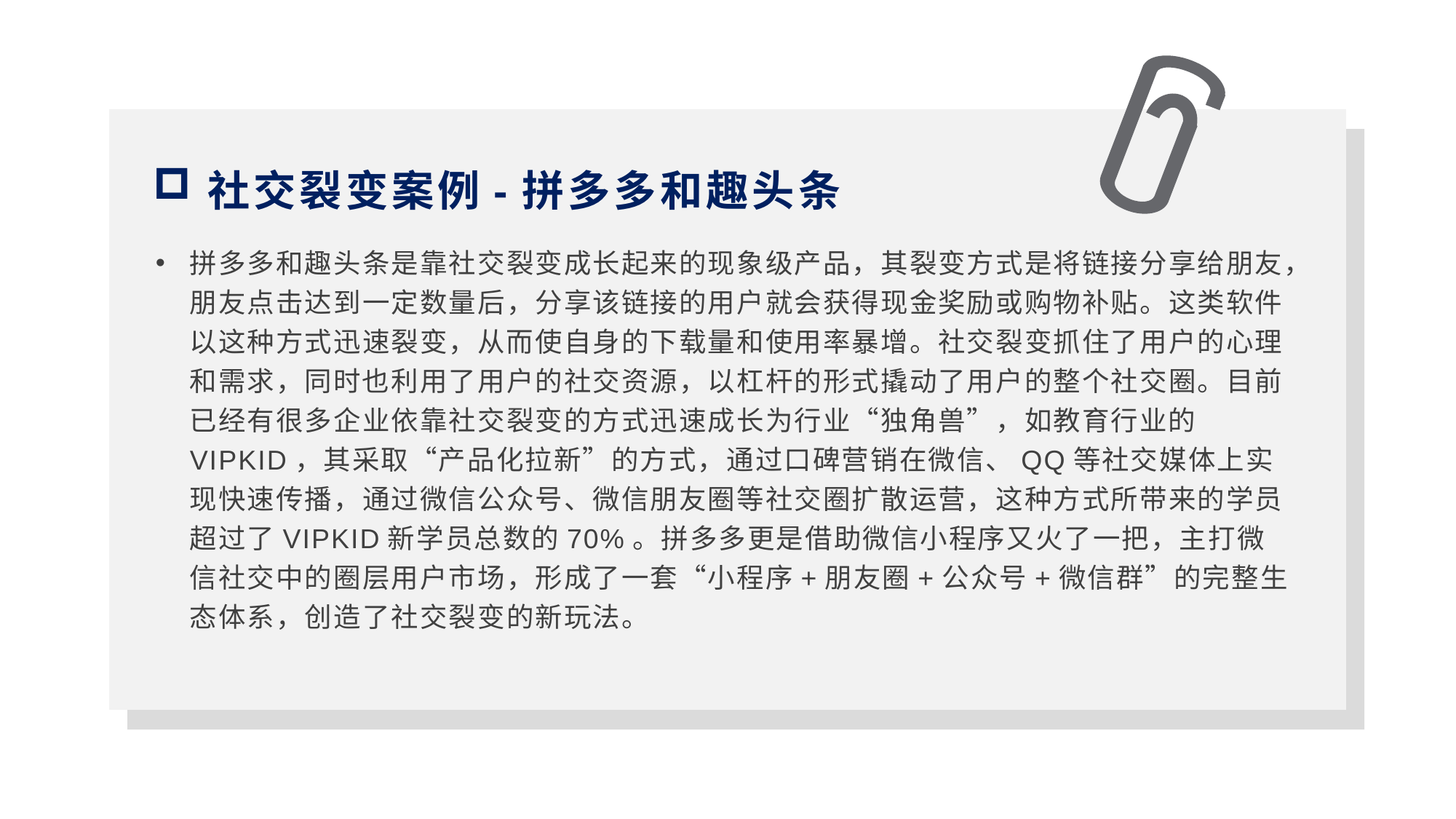

1
社交裂变案例-拼多多和趣头条
拼多多和趣头条是靠社交裂变成长起来的现象级产品，其裂变方式是将链接分享给朋友，朋友点击达到一定数量后，分享该链接的用户就会获得现金奖励或购物补贴。这类软件以这种方式迅速裂变，从而使自身的下载量和使用率暴增。社交裂变抓住了用户的心理和需求，同时也利用了用户的社交资源，以杠杆的形式撬动了用户的整个社交圈。目前已经有很多企业依靠社交裂变的方式迅速成长为行业“独角兽”，如教育行业的VIPKID，其采取“产品化拉新”的方式，通过口碑营销在微信、QQ等社交媒体上实现快速传播，通过微信公众号、微信朋友圈等社交圈扩散运营，这种方式所带来的学员超过了VIPKID新学员总数的70%。拼多多更是借助微信小程序又火了一把，主打微信社交中的圈层用户市场，形成了一套“小程序+朋友圈+公众号+微信群”的完整生态体系，创造了社交裂变的新玩法。